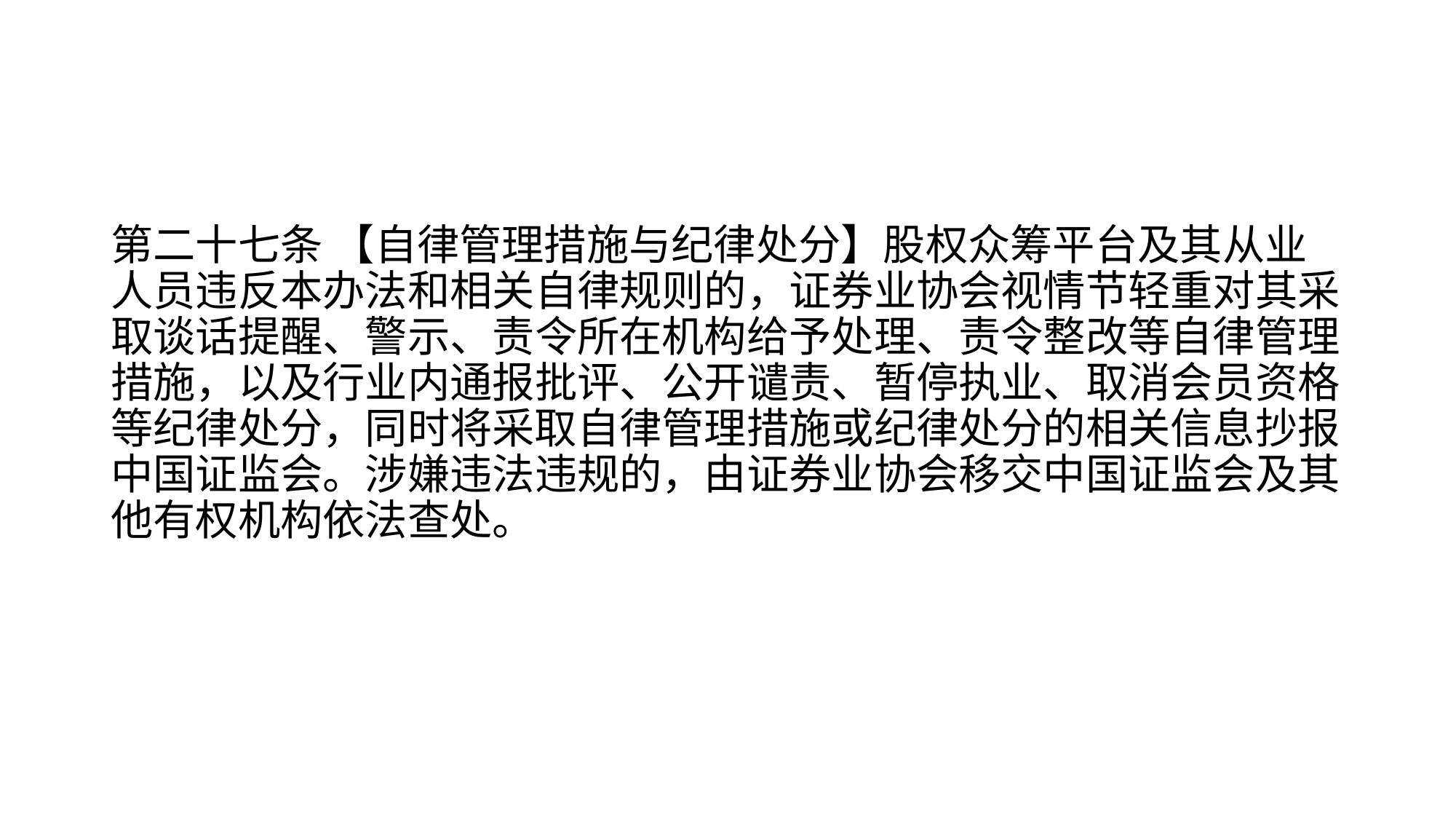

#
第二十七条 【自律管理措施与纪律处分】股权众筹平台及其从业人员违反本办法和相关自律规则的，证券业协会视情节轻重对其采取谈话提醒、警示、责令所在机构给予处理、责令整改等自律管理措施，以及行业内通报批评、公开谴责、暂停执业、取消会员资格等纪律处分，同时将采取自律管理措施或纪律处分的相关信息抄报中国证监会。涉嫌违法违规的，由证券业协会移交中国证监会及其他有权机构依法查处。